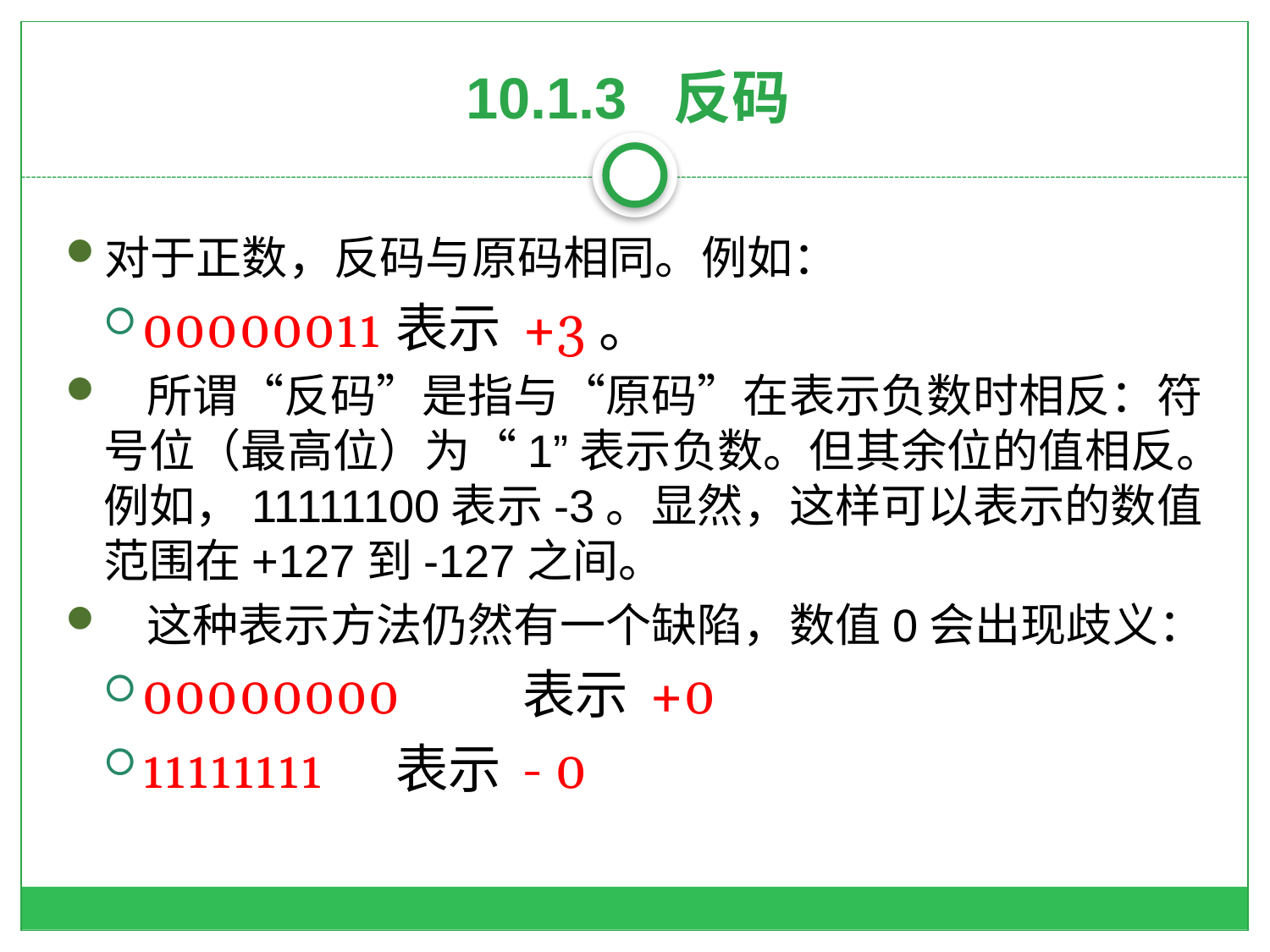

# 10.1.3  反码
对于正数，反码与原码相同。例如：
00000011	表示	+3。
   所谓“反码”是指与“原码”在表示负数时相反：符号位（最高位）为“1”表示负数。但其余位的值相反。例如，11111100表示-3。显然，这样可以表示的数值范围在+127到-127之间。
   这种表示方法仍然有一个缺陷，数值0会出现歧义：
00000000	表示	+0
11111111	表示	- 0